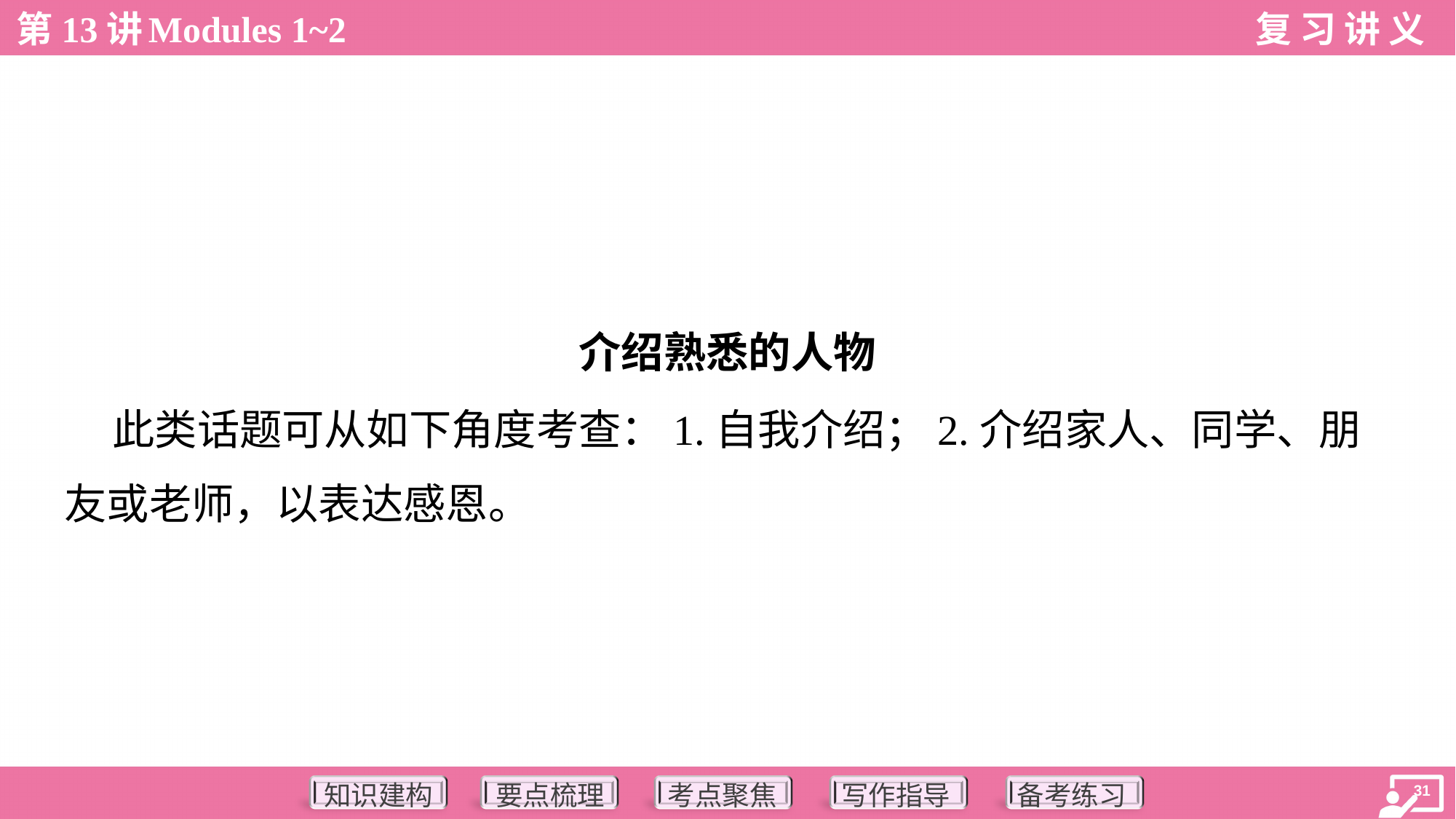

介绍熟悉的人物
    此类话题可从如下角度考查：1.自我介绍；2.介绍家人、同学、朋
友或老师，以表达感恩。